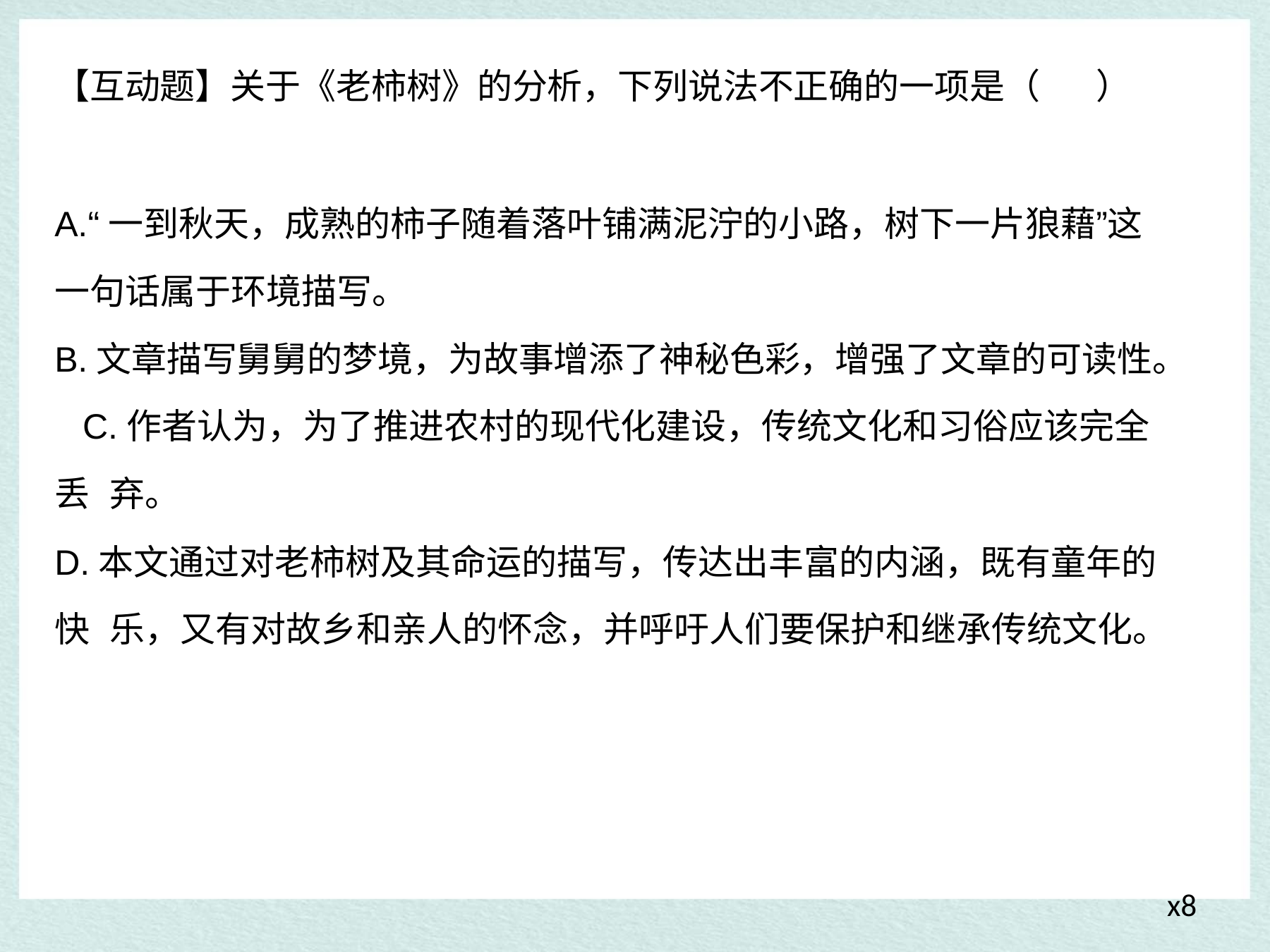

【互动题】关于《老柿树》的分析，下列说法不正确的一项是（	）

A.“一到秋天，成熟的柿子随着落叶铺满泥泞的小路，树下一片狼藉”这  一句话属于环境描写。
B.文章描写舅舅的梦境，为故事增添了神秘色彩，增强了文章的可读性。  C.作者认为，为了推进农村的现代化建设，传统文化和习俗应该完全丢  弃。
D.本文通过对老柿树及其命运的描写，传达出丰富的内涵，既有童年的快  乐，又有对故乡和亲人的怀念，并呼吁人们要保护和继承传统文化。
x8